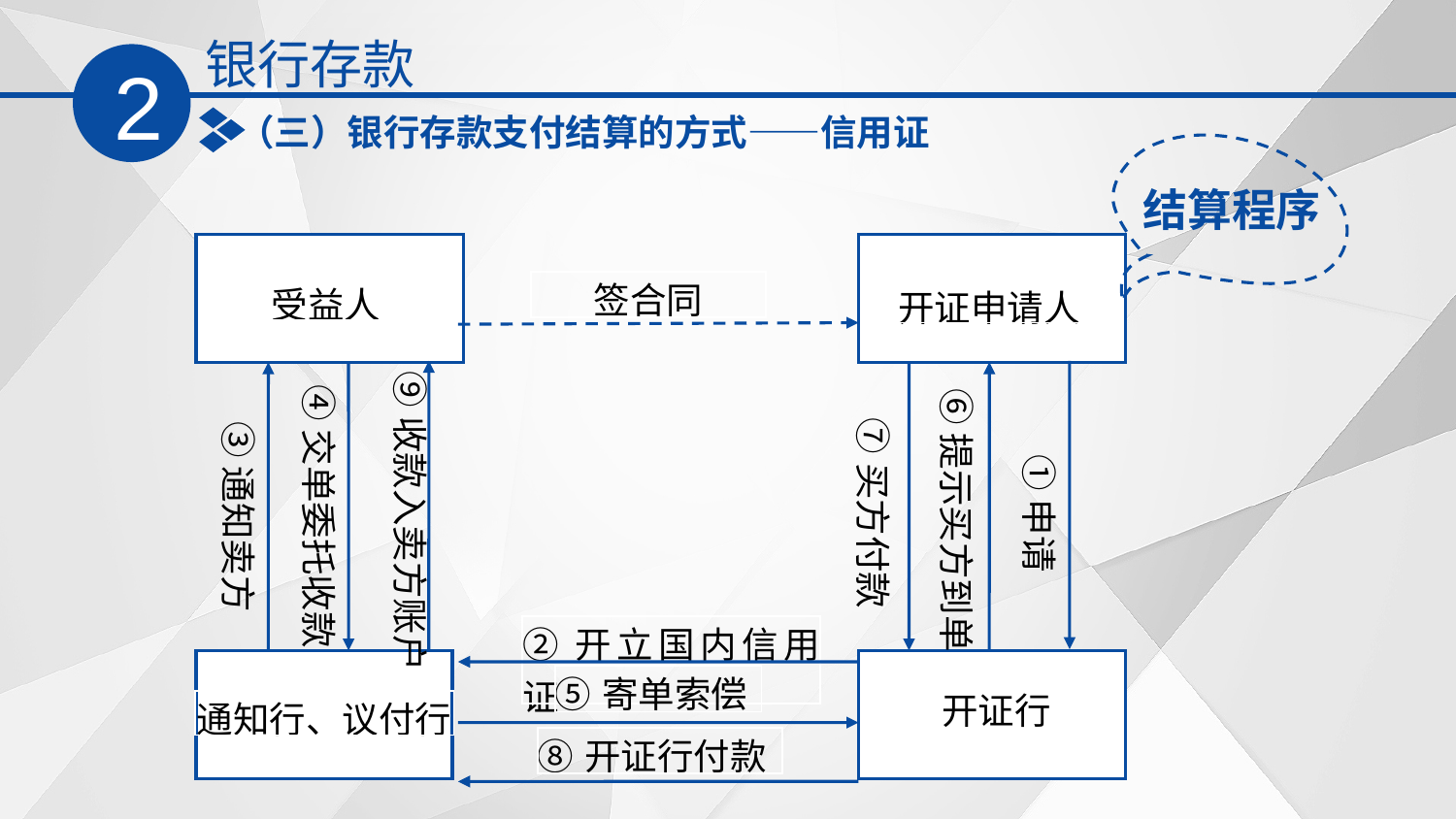

银行存款
2

（三）银行存款支付结算的方式——信用证

结算程序

| 签合同 |
| --- |
| 受益人 |
| --- |
| 开证申请人 |
| --- |

⑨收款入卖方账户

④交单委托收款
⑥提示买方到单
⑦买方付款
③通知卖方
①申请
| ②开立国内信用证 |
| --- |

| ⑤寄单索偿 |
| --- |
| 开证行 |
| --- |
| 通知行、议付行 |
| --- |

| ⑧开证行付款 |
| --- |